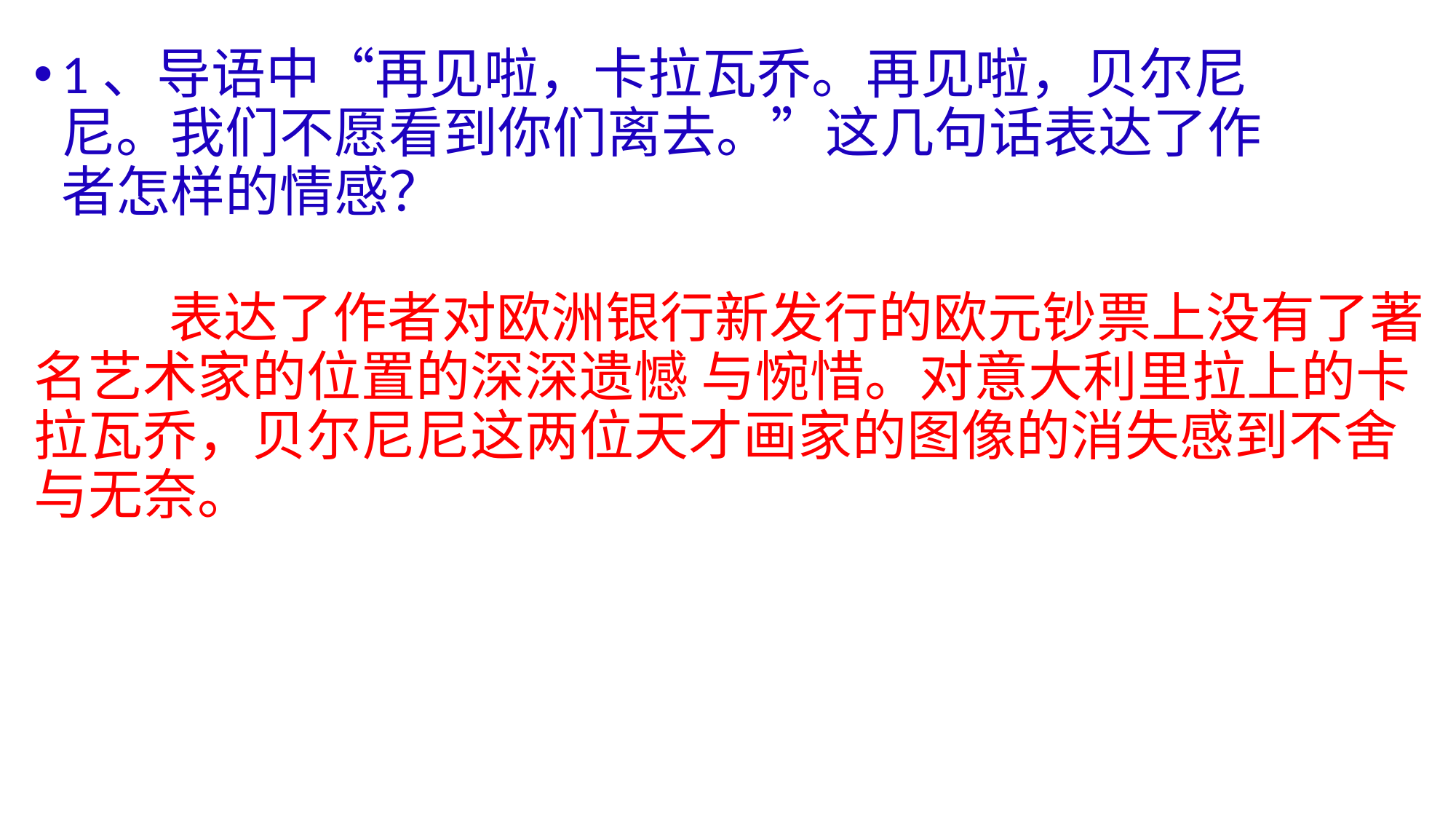

1、导语中“再见啦，卡拉瓦乔。再见啦，贝尔尼尼。我们不愿看到你们离去。”这几句话表达了作者怎样的情感？

          表达了作者对欧洲银行新发行的欧元钞票上没有了著名艺术家的位置的深深遗憾 与惋惜。对意大利里拉上的卡拉瓦乔，贝尔尼尼这两位天才画家的图像的消失感到不舍与无奈。